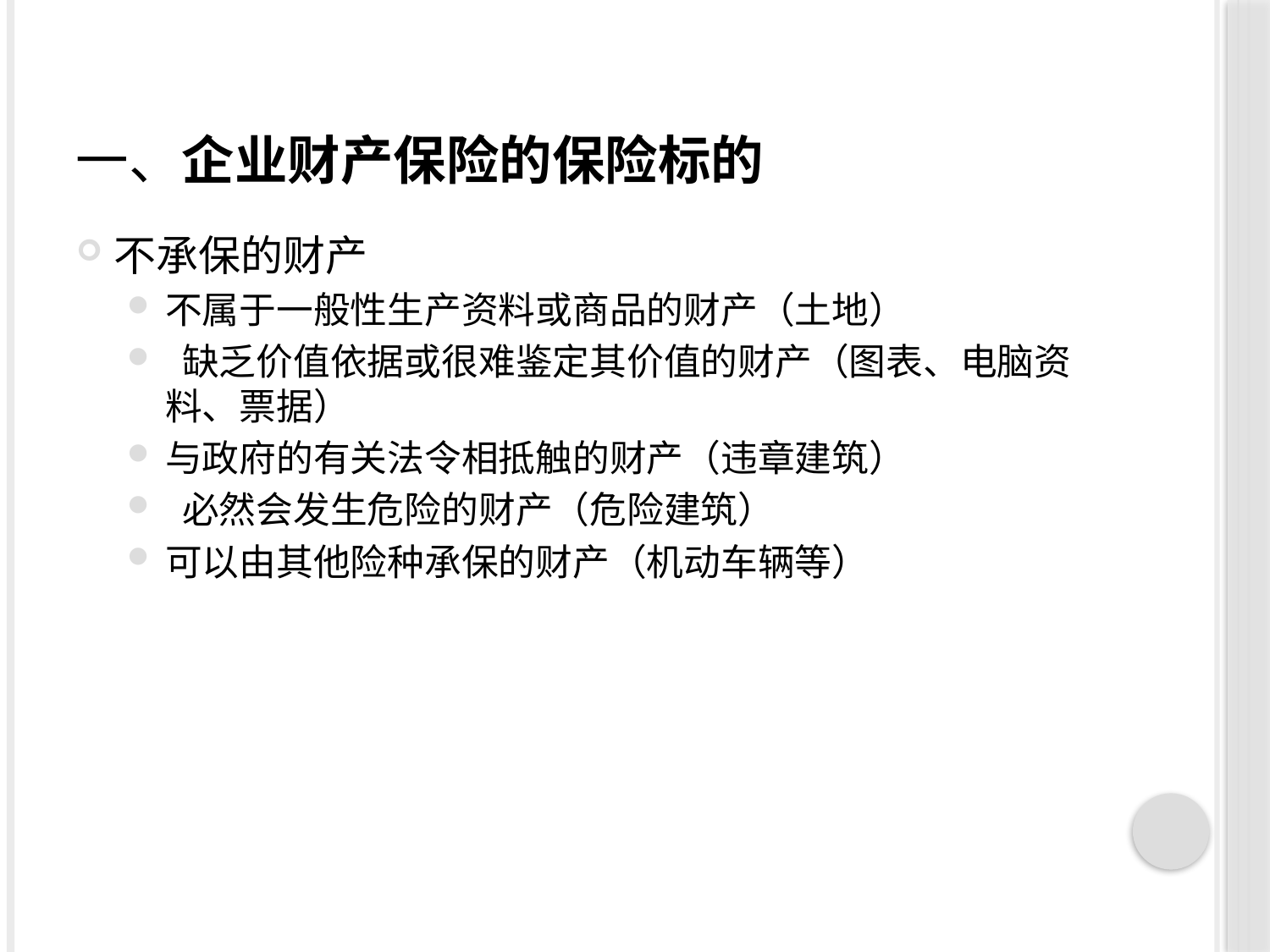

# 一、企业财产保险的保险标的
不承保的财产
不属于一般性生产资料或商品的财产（土地）
 缺乏价值依据或很难鉴定其价值的财产（图表、电脑资料、票据）
与政府的有关法令相抵触的财产（违章建筑）
 必然会发生危险的财产（危险建筑）
可以由其他险种承保的财产（机动车辆等）